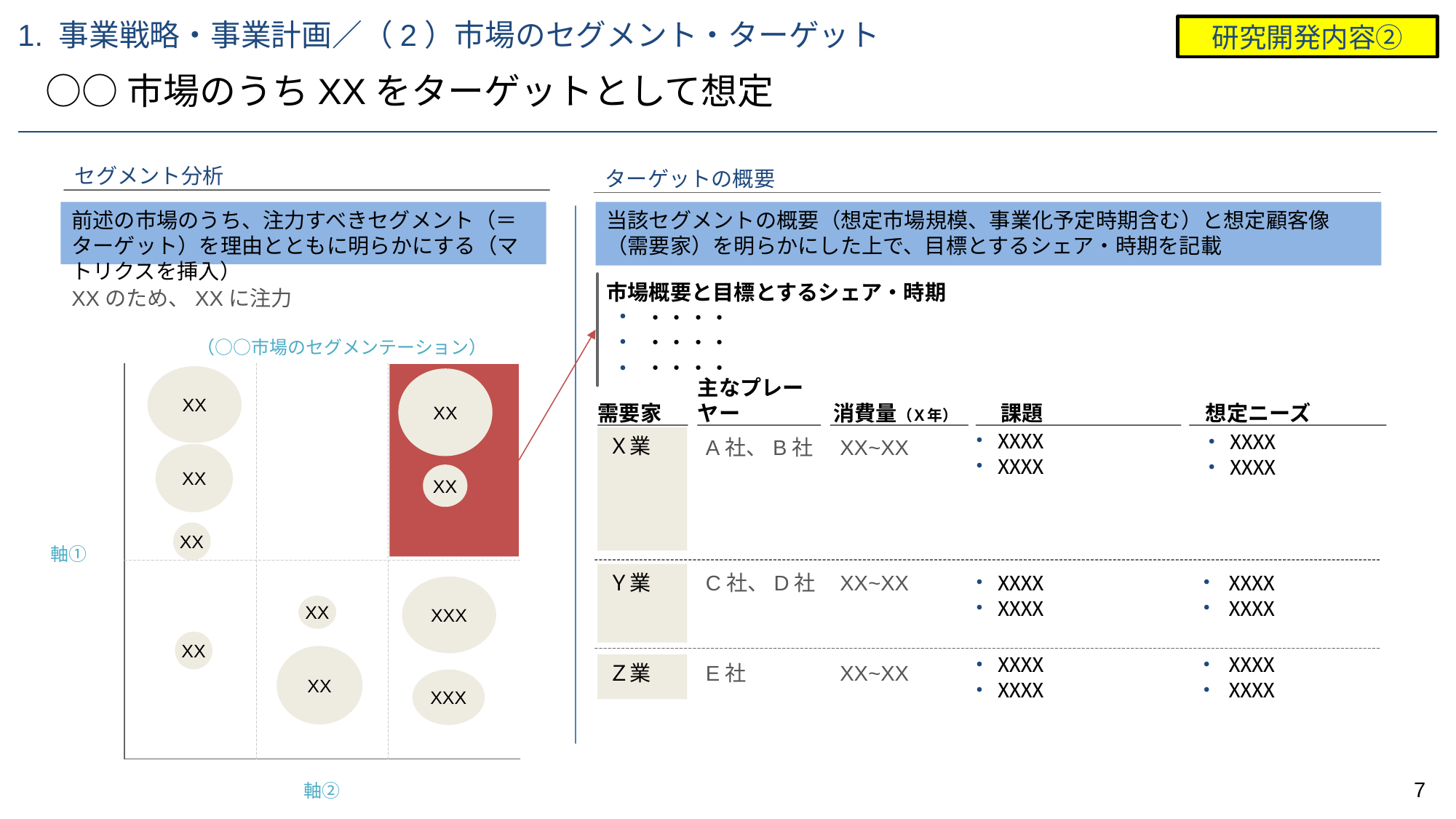

研究開発内容②
1. 事業戦略・事業計画／（2）市場のセグメント・ターゲット
○○市場のうちXXをターゲットとして想定
セグメント分析
ターゲットの概要
前述の市場のうち、注力すべきセグメント（＝ターゲット）を理由とともに明らかにする（マトリクスを挿入）
当該セグメントの概要（想定市場規模、事業化予定時期含む）と想定顧客像（需要家）を明らかにした上で、目標とするシェア・時期を記載
市場概要と目標とするシェア・時期
・・・・
・・・・
・・・・
XXのため、XXに注力
（○○市場のセグメンテーション）

XX
XX
需要家
主なプレーヤー
消費量（Ｘ年）
課題
想定ニーズ
Ｘ業
A社、B社
XX~XX
XXXX
XXXX
XXXX
XXXX
XX
XX
XX
軸①
Ｙ業
C社、D社
XX~XX
XXXX
XXXX
XXXX
XXXX
XXX
XX
XX
XX
Ｚ業
E社
XX~XX
XXXX
XXXX
XXXX
XXXX
XXX
軸②